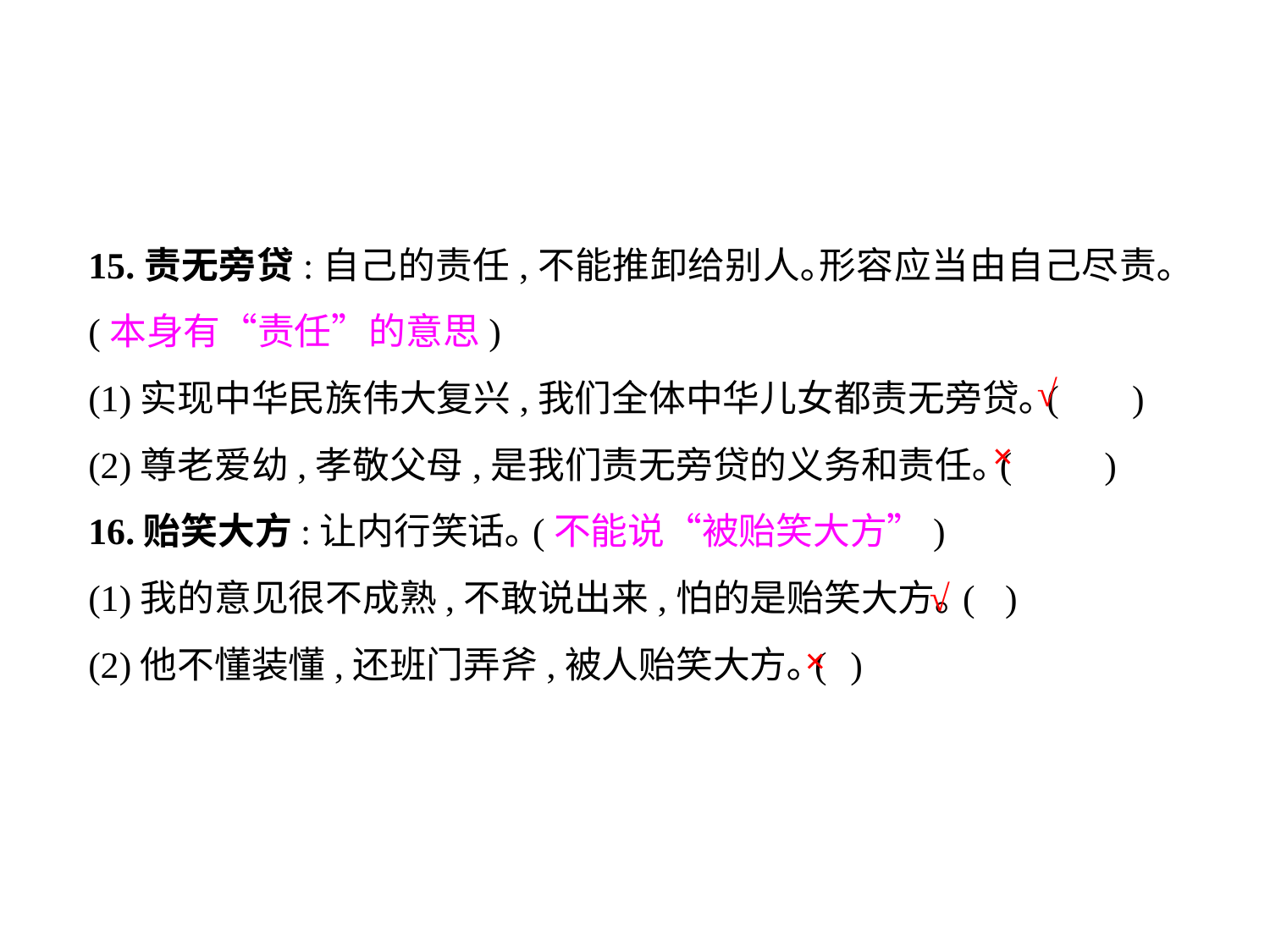

15.责无旁贷:自己的责任,不能推卸给别人｡形容应当由自己尽责｡(本身有“责任”的意思)
(1)实现中华民族伟大复兴,我们全体中华儿女都责无旁贷｡(	   )
(2)尊老爱幼,孝敬父母,是我们责无旁贷的义务和责任｡(	)
16.贻笑大方:让内行笑话｡(不能说“被贻笑大方”)
(1)我的意见很不成熟,不敢说出来,怕的是贻笑大方｡(	   )
(2)他不懂装懂,还班门弄斧,被人贻笑大方｡(	)
√
×
√
×